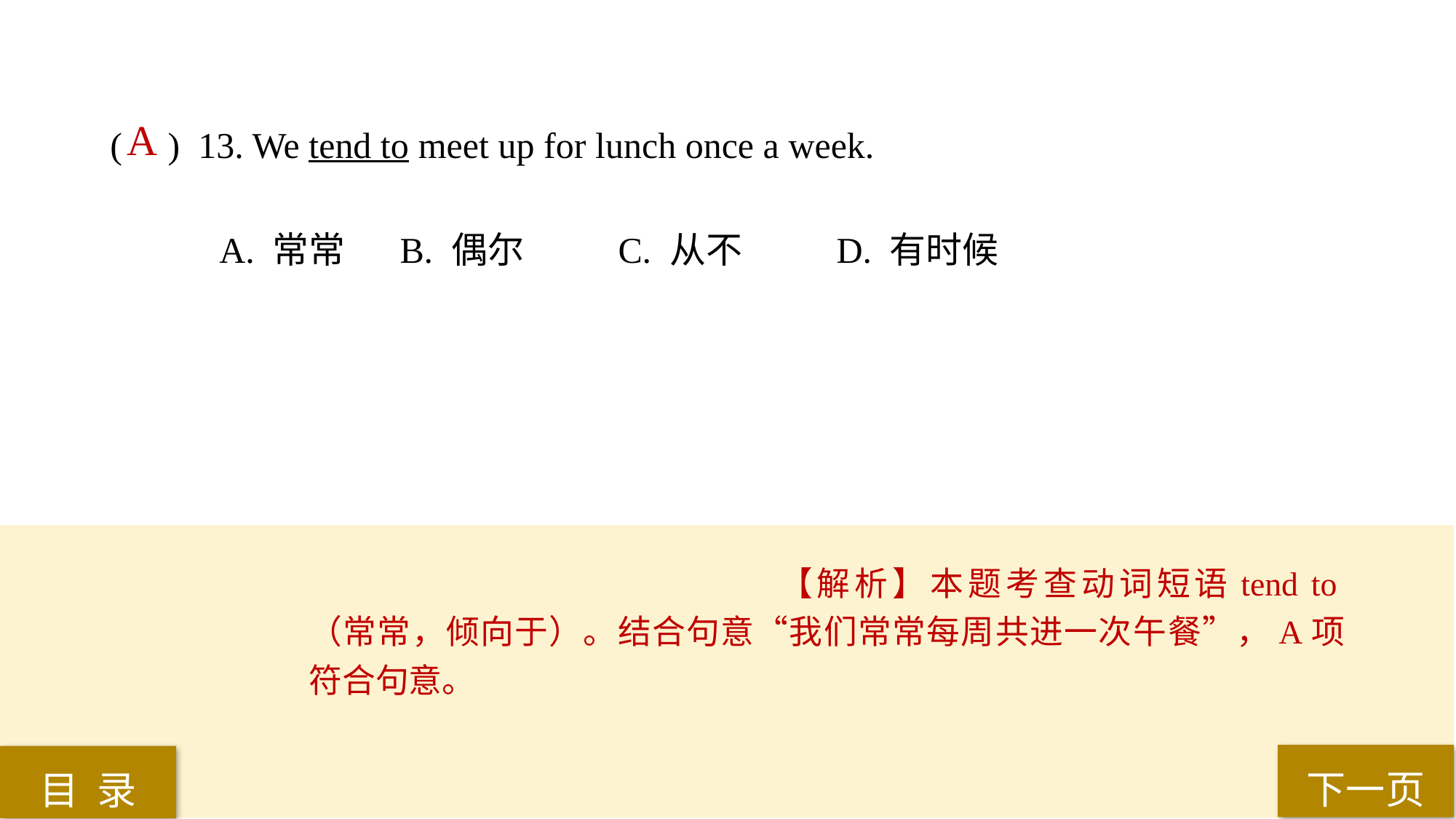

A
(     )  13. We tend to meet up for lunch once a week.

A. 常常	 B. 偶尔	 C. 从不	 D. 有时候
【解析】本题考查动词短语tend to（常常，倾向于）。结合句意“我们常常每周共进一次午餐”，A项符合句意。